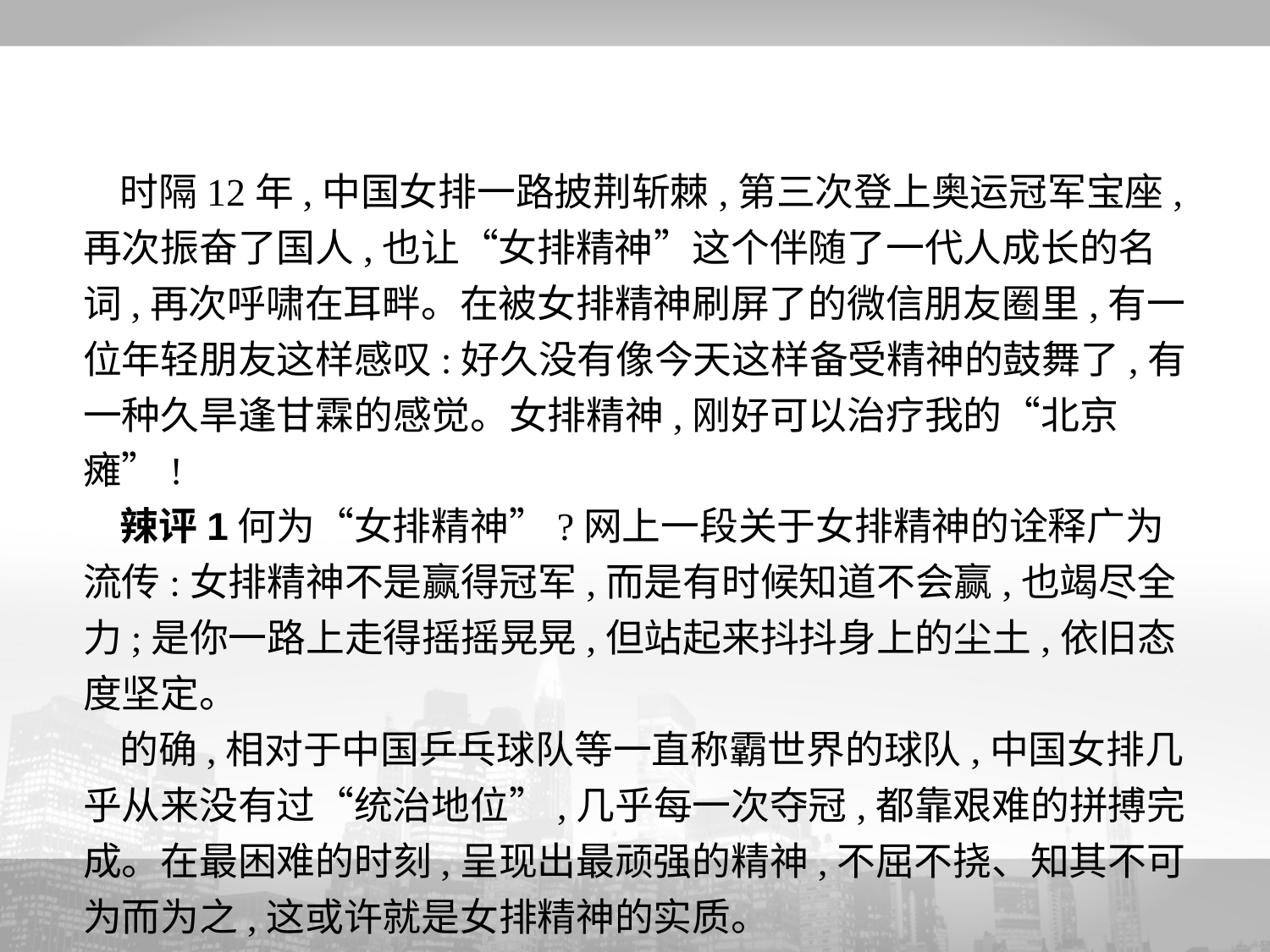

时隔12年,中国女排一路披荆斩棘,第三次登上奥运冠军宝座,再次振奋了国人,也让“女排精神”这个伴随了一代人成长的名词,再次呼啸在耳畔。在被女排精神刷屏了的微信朋友圈里,有一位年轻朋友这样感叹:好久没有像今天这样备受精神的鼓舞了,有一种久旱逢甘霖的感觉。女排精神,刚好可以治疗我的“北京瘫”!
辣评1何为“女排精神”?网上一段关于女排精神的诠释广为流传:女排精神不是赢得冠军,而是有时候知道不会赢,也竭尽全力;是你一路上走得摇摇晃晃,但站起来抖抖身上的尘土,依旧态度坚定。
的确,相对于中国乒乓球队等一直称霸世界的球队,中国女排几乎从来没有过“统治地位”,几乎每一次夺冠,都靠艰难的拼搏完成。在最困难的时刻,呈现出最顽强的精神,不屈不挠、知其不可为而为之,这或许就是女排精神的实质。